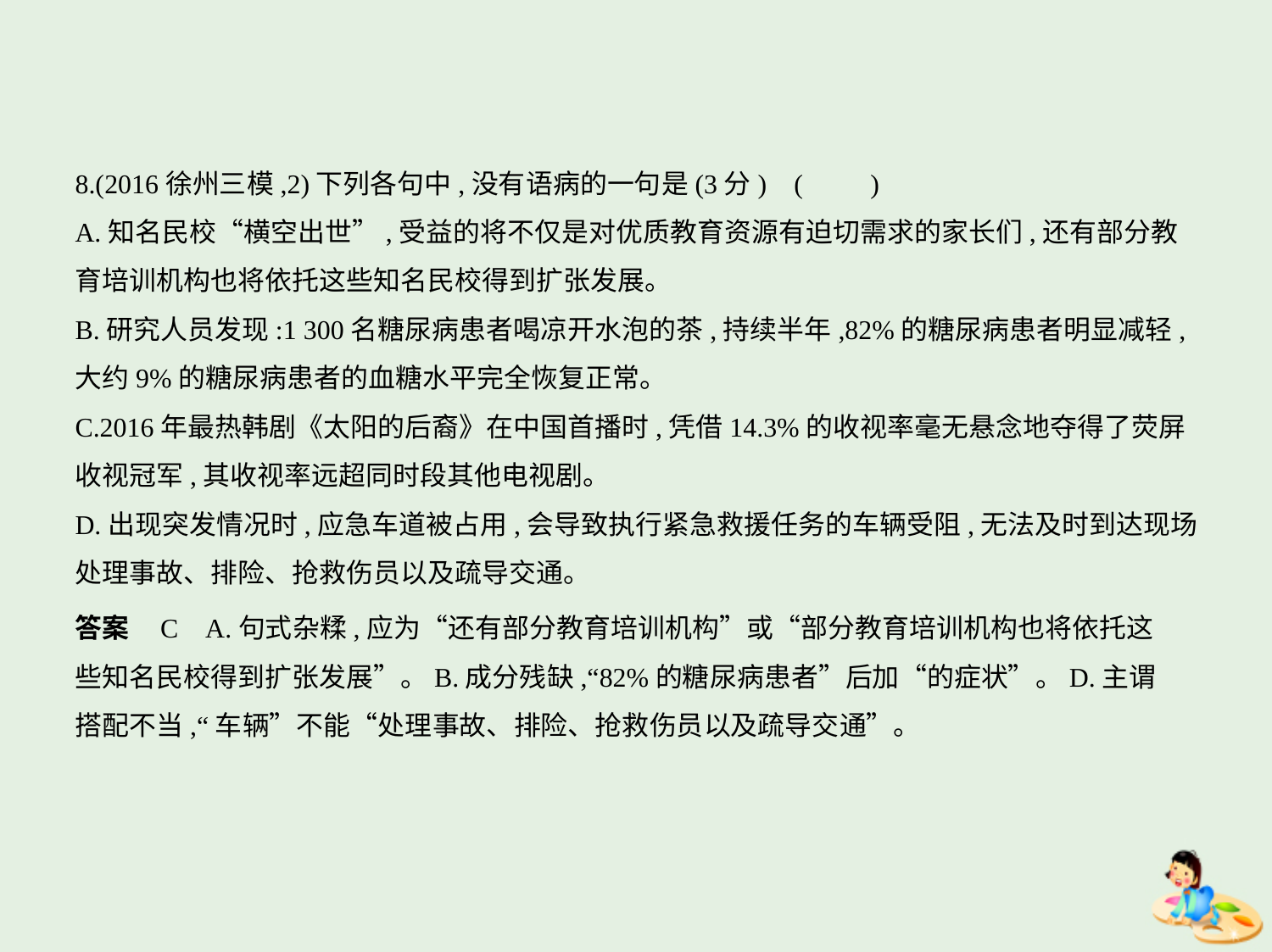

8.(2016徐州三模,2)下列各句中,没有语病的一句是(3分) (　　)
A.知名民校“横空出世”,受益的将不仅是对优质教育资源有迫切需求的家长们,还有部分教
育培训机构也将依托这些知名民校得到扩张发展。
B.研究人员发现:1 300名糖尿病患者喝凉开水泡的茶,持续半年,82%的糖尿病患者明显减轻,
大约9%的糖尿病患者的血糖水平完全恢复正常。
C.2016年最热韩剧《太阳的后裔》在中国首播时,凭借14.3%的收视率毫无悬念地夺得了荧屏
收视冠军,其收视率远超同时段其他电视剧。
D.出现突发情况时,应急车道被占用,会导致执行紧急救援任务的车辆受阻,无法及时到达现场
处理事故、排险、抢救伤员以及疏导交通。
答案    C    A.句式杂糅,应为“还有部分教育培训机构”或“部分教育培训机构也将依托这
些知名民校得到扩张发展”。B.成分残缺,“82%的糖尿病患者”后加“的症状”。D.主谓
搭配不当,“车辆”不能“处理事故、排险、抢救伤员以及疏导交通”。